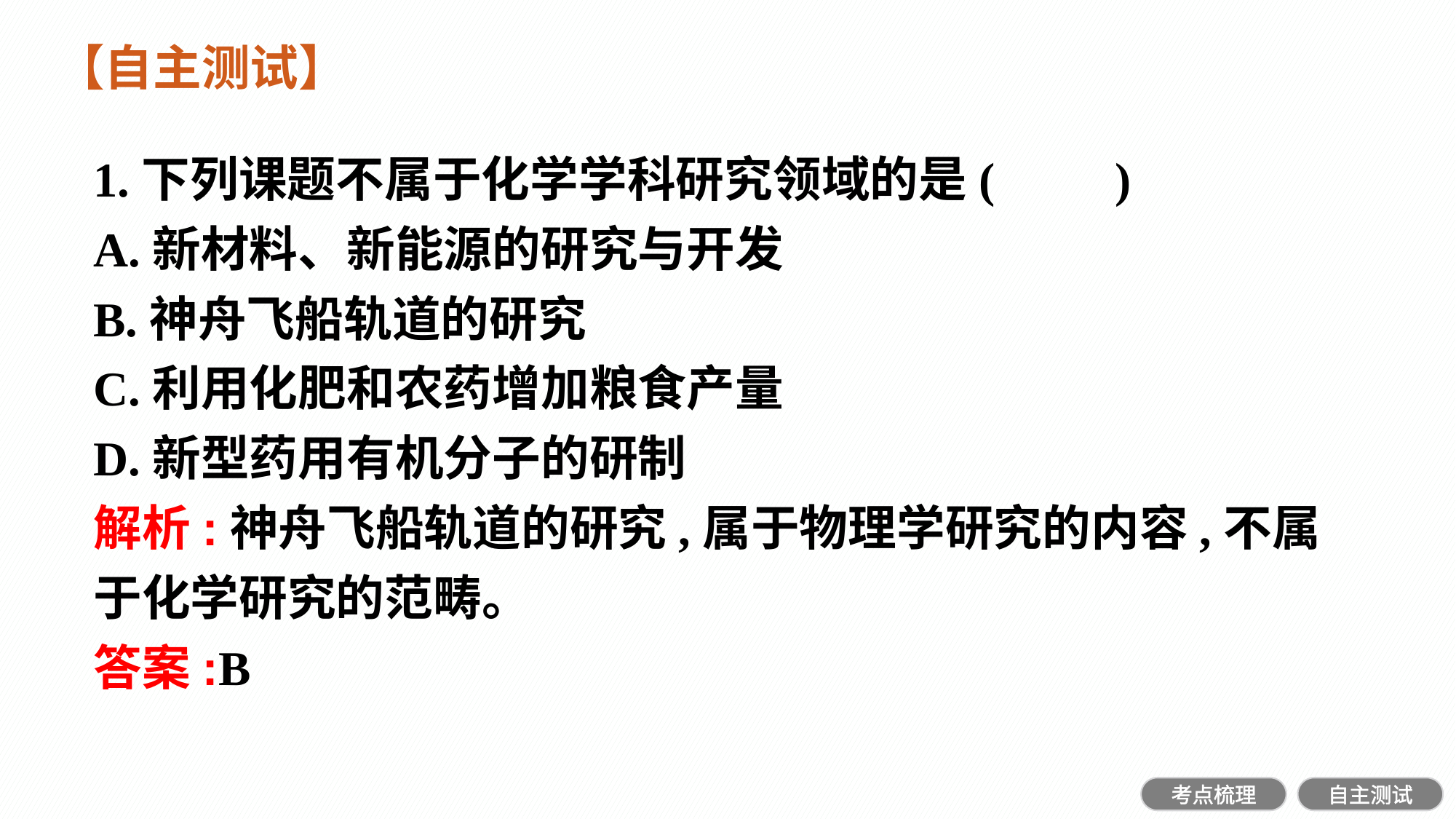

【自主测试】
1.下列课题不属于化学学科研究领域的是(　　)
A.新材料、新能源的研究与开发
B.神舟飞船轨道的研究
C.利用化肥和农药增加粮食产量
D.新型药用有机分子的研制
解析:神舟飞船轨道的研究,属于物理学研究的内容,不属于化学研究的范畴。
答案:B